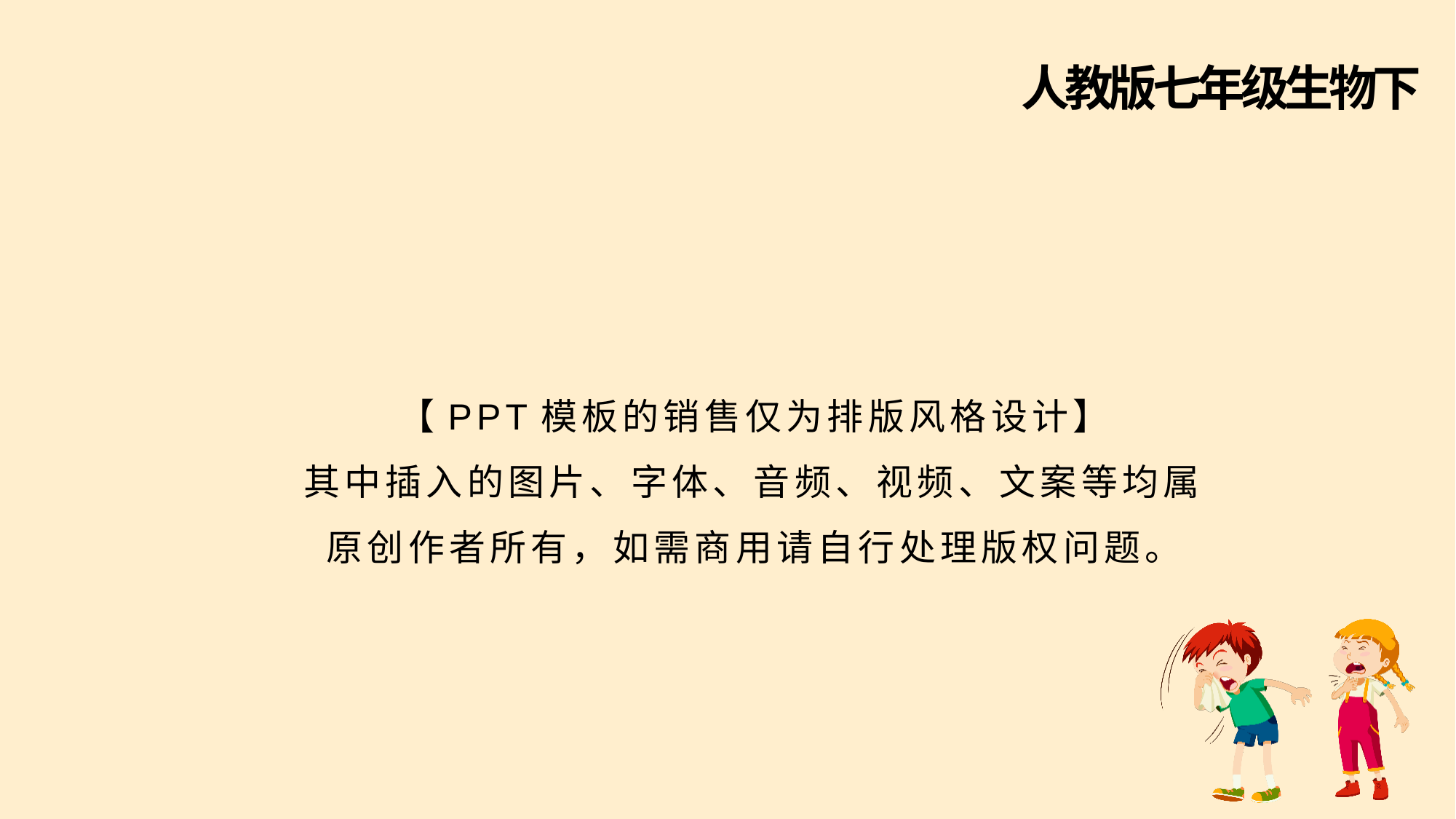

#

【PPT模板的销售仅为排版风格设计】
其中插入的图片、字体、音频、视频、文案等均属原创作者所有，如需商用请自行处理版权问题。